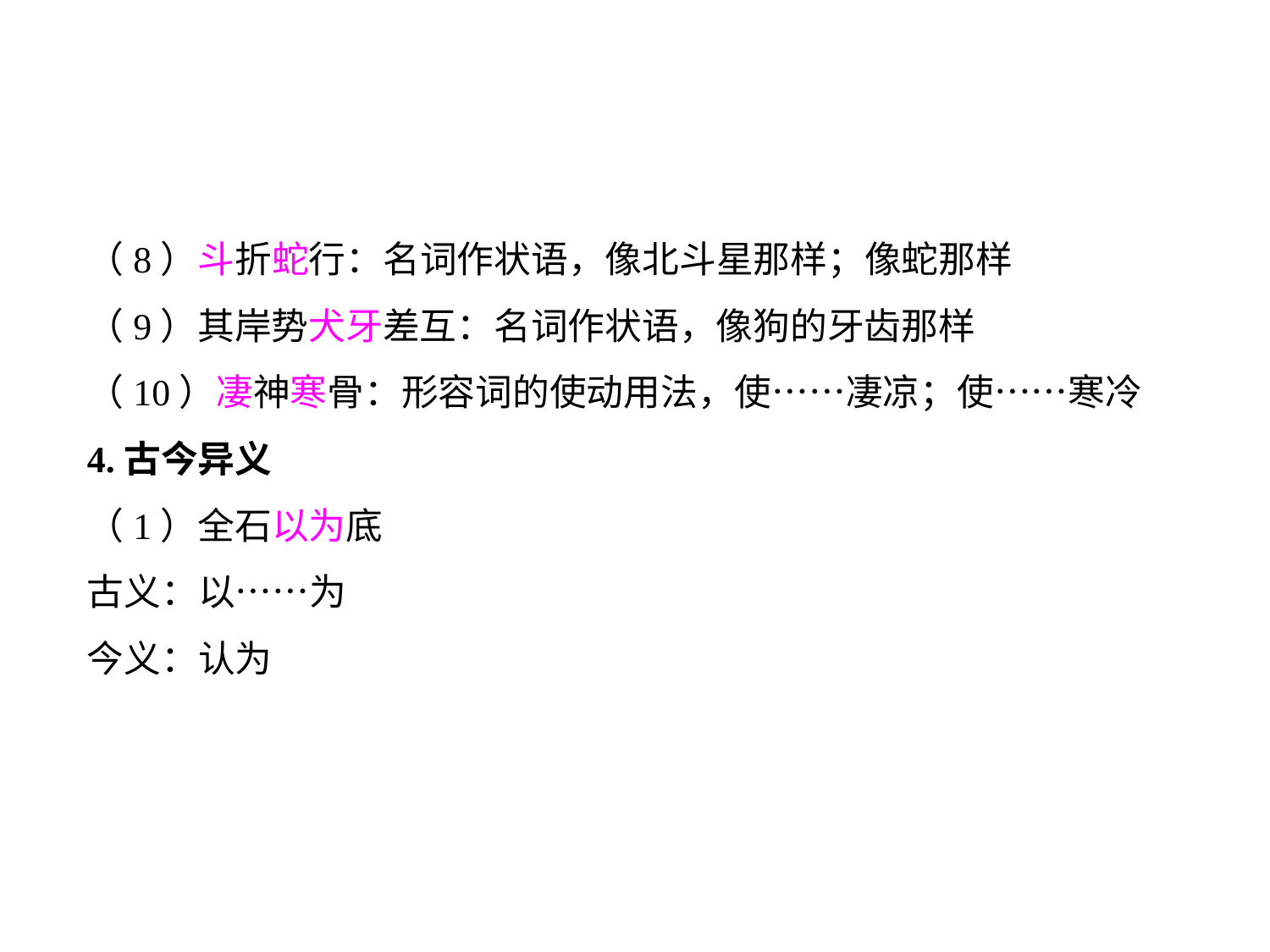

（8）斗折蛇行：名词作状语，像北斗星那样；像蛇那样
（9）其岸势犬牙差互：名词作状语，像狗的牙齿那样
（10）凄神寒骨：形容词的使动用法，使……凄凉；使……寒冷
4.古今异义
（1）全石以为底
古义：以……为
今义：认为